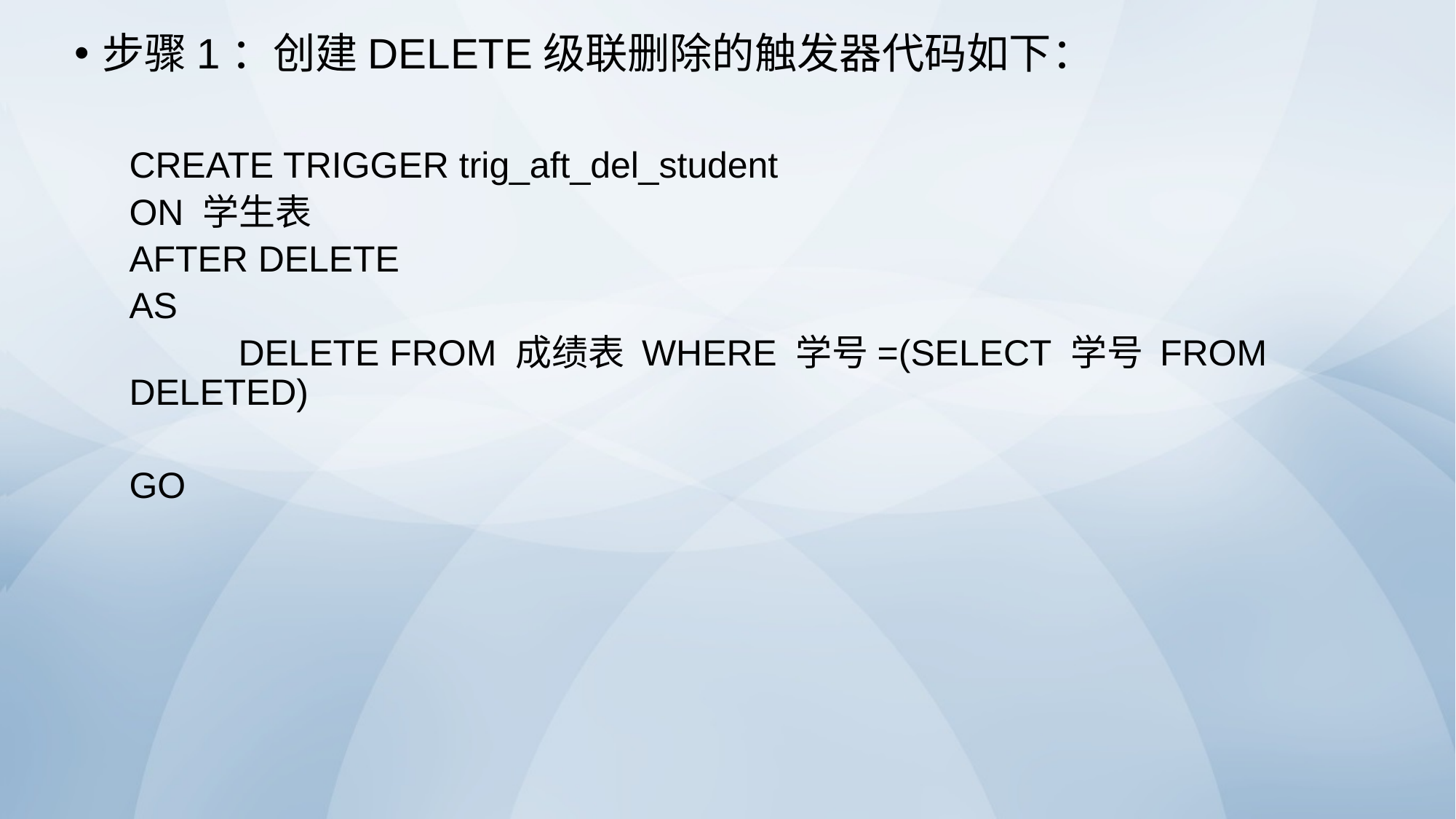

步骤1：创建DELETE级联删除的触发器代码如下：

CREATE TRIGGER trig_aft_del_student
ON 学生表
AFTER DELETE
AS
	DELETE FROM 成绩表 WHERE 学号=(SELECT 学号 FROM DELETED)

GO